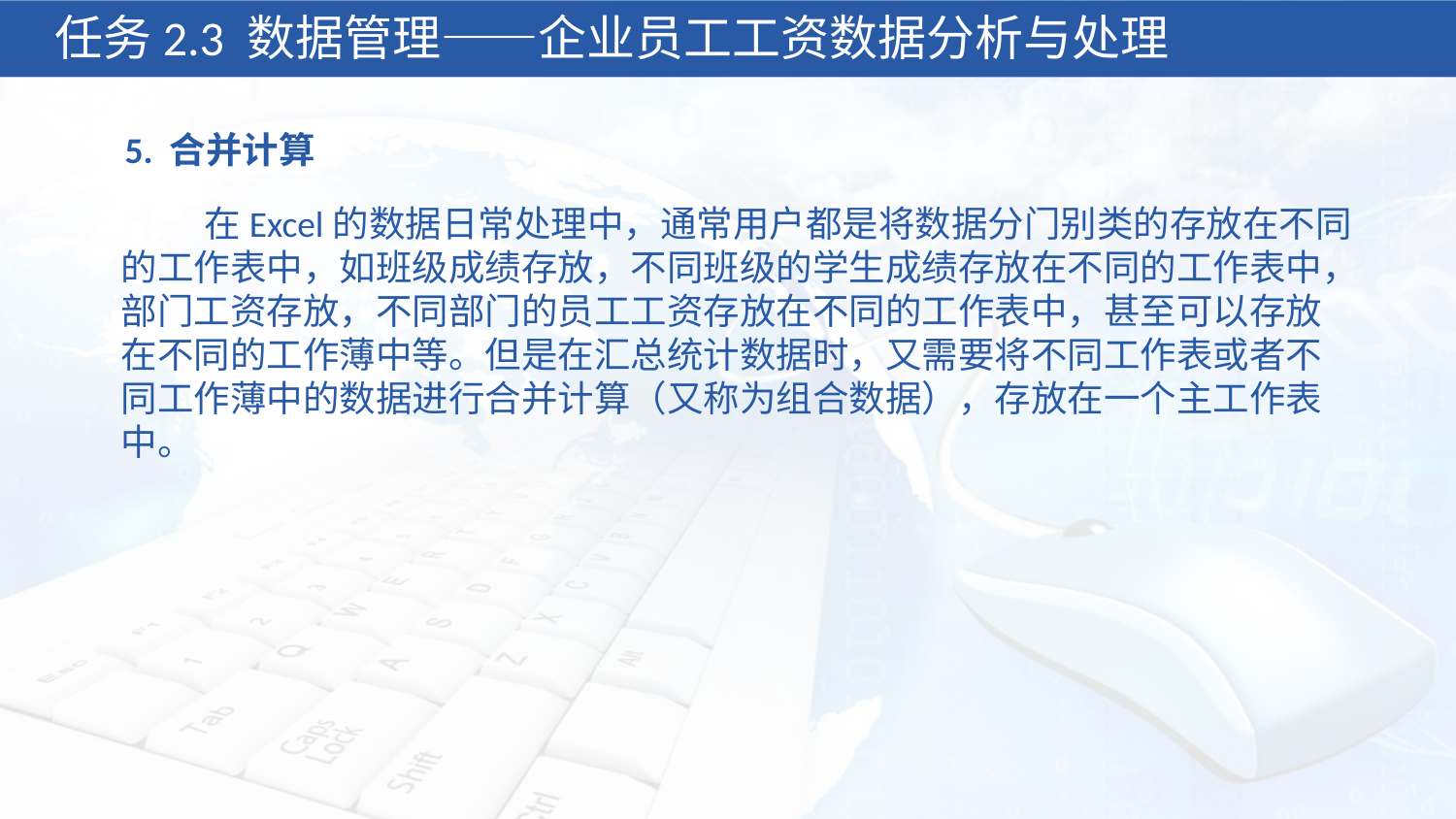

任务2.3 数据管理——企业员工工资数据分析与处理
5. 合并计算
         在Excel的数据日常处理中，通常用户都是将数据分门别类的存放在不同的工作表中，如班级成绩存放，不同班级的学生成绩存放在不同的工作表中，部门工资存放，不同部门的员工工资存放在不同的工作表中，甚至可以存放在不同的工作薄中等。但是在汇总统计数据时，又需要将不同工作表或者不同工作薄中的数据进行合并计算（又称为组合数据），存放在一个主工作表中。